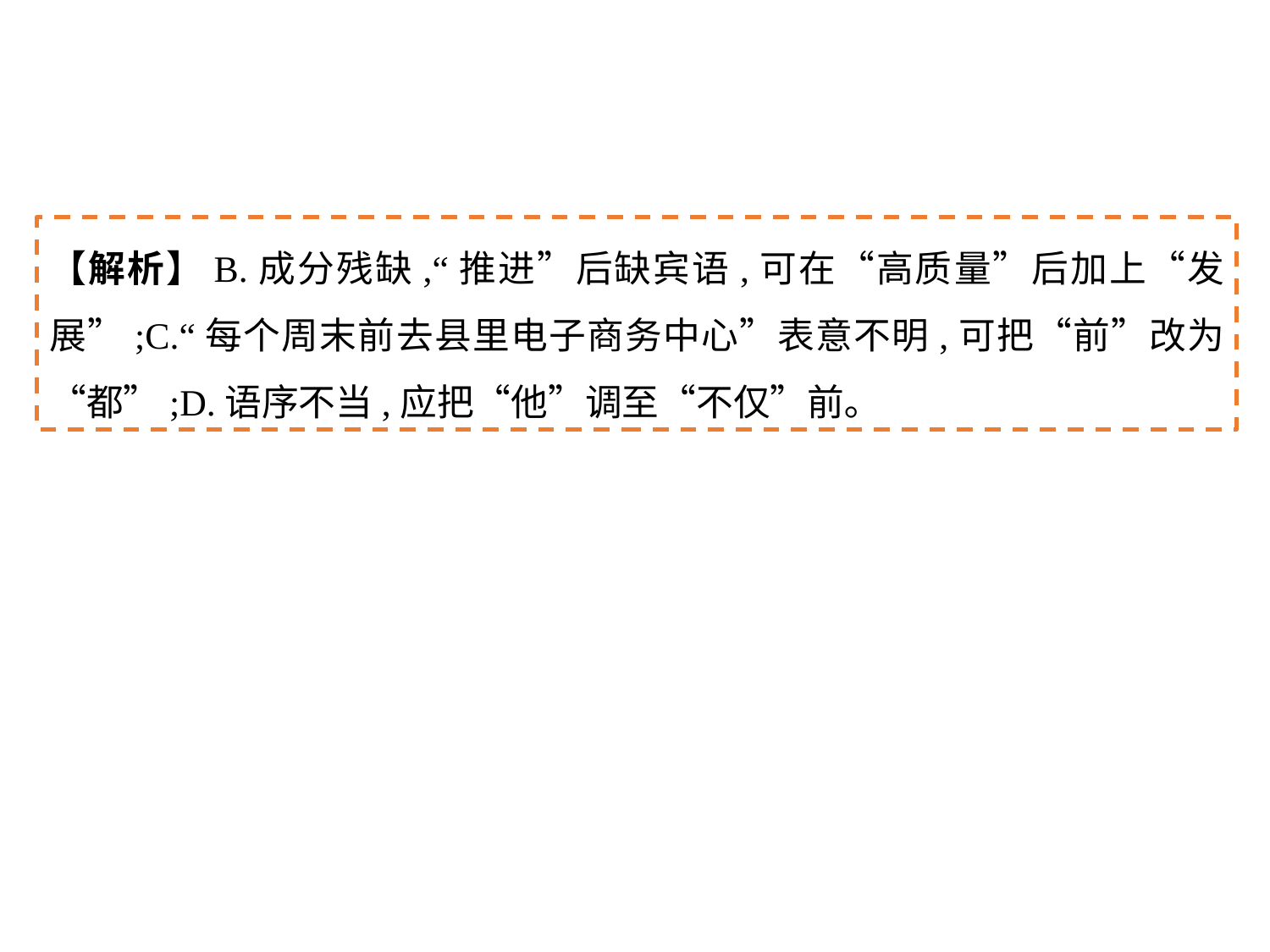

【解析】B.成分残缺,“推进”后缺宾语,可在“高质量”后加上“发展”;C.“每个周末前去县里电子商务中心”表意不明,可把“前”改为“都”;D.语序不当,应把“他”调至“不仅”前｡